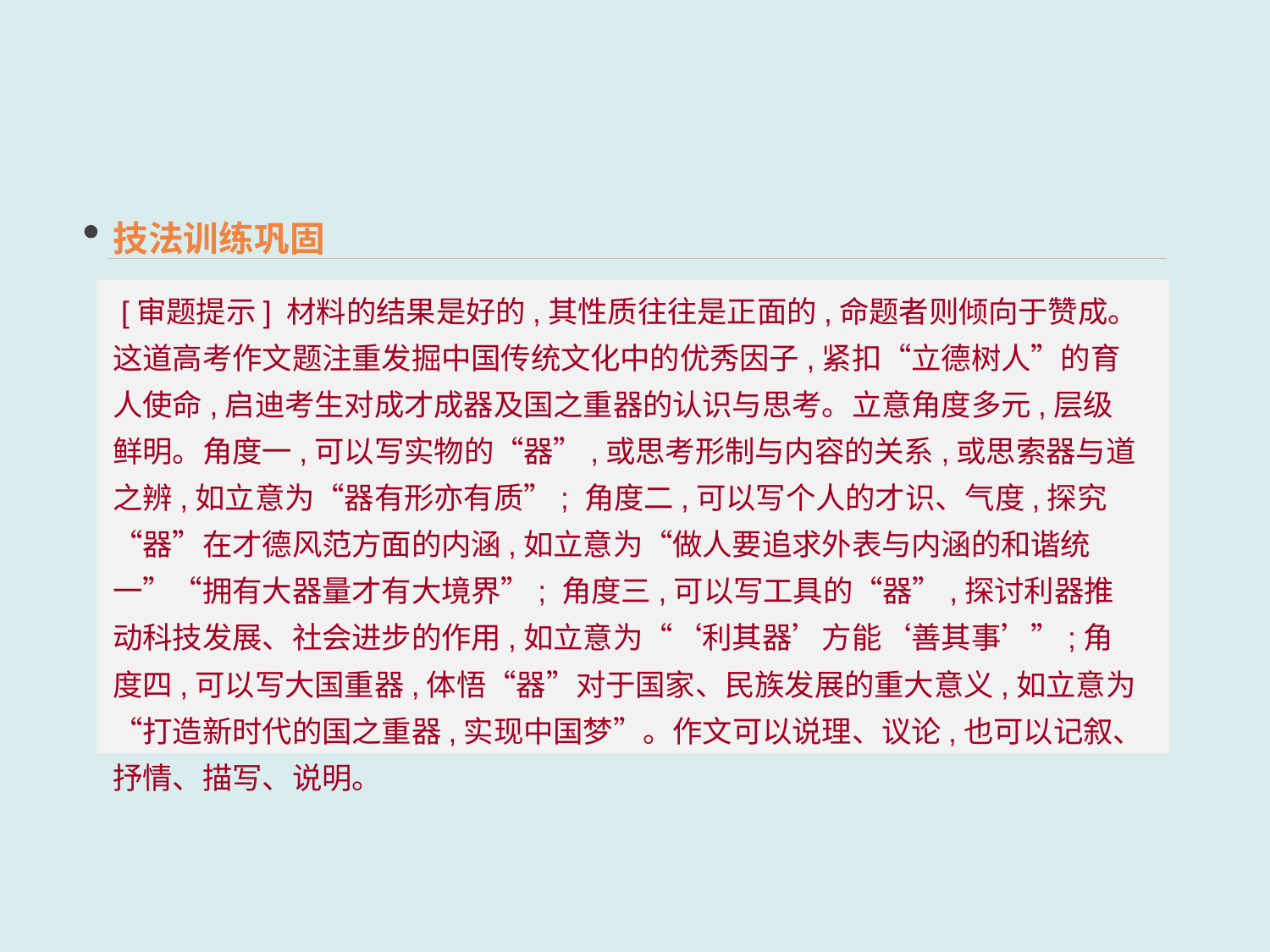

技法训练巩固

 [审题提示] 材料的结果是好的,其性质往往是正面的,命题者则倾向于赞成。这道高考作文题注重发掘中国传统文化中的优秀因子,紧扣“立德树人”的育人使命,启迪考生对成才成器及国之重器的认识与思考。立意角度多元,层级鲜明。角度一,可以写实物的“器”,或思考形制与内容的关系,或思索器与道之辨,如立意为“器有形亦有质”; 角度二,可以写个人的才识、气度,探究“器”在才德风范方面的内涵,如立意为“做人要追求外表与内涵的和谐统一”“拥有大器量才有大境界”; 角度三,可以写工具的“器”,探讨利器推动科技发展、社会进步的作用,如立意为“‘利其器’方能‘善其事’”;角度四,可以写大国重器,体悟“器”对于国家、民族发展的重大意义,如立意为“打造新时代的国之重器,实现中国梦”。作文可以说理、议论,也可以记叙、抒情、描写、说明。